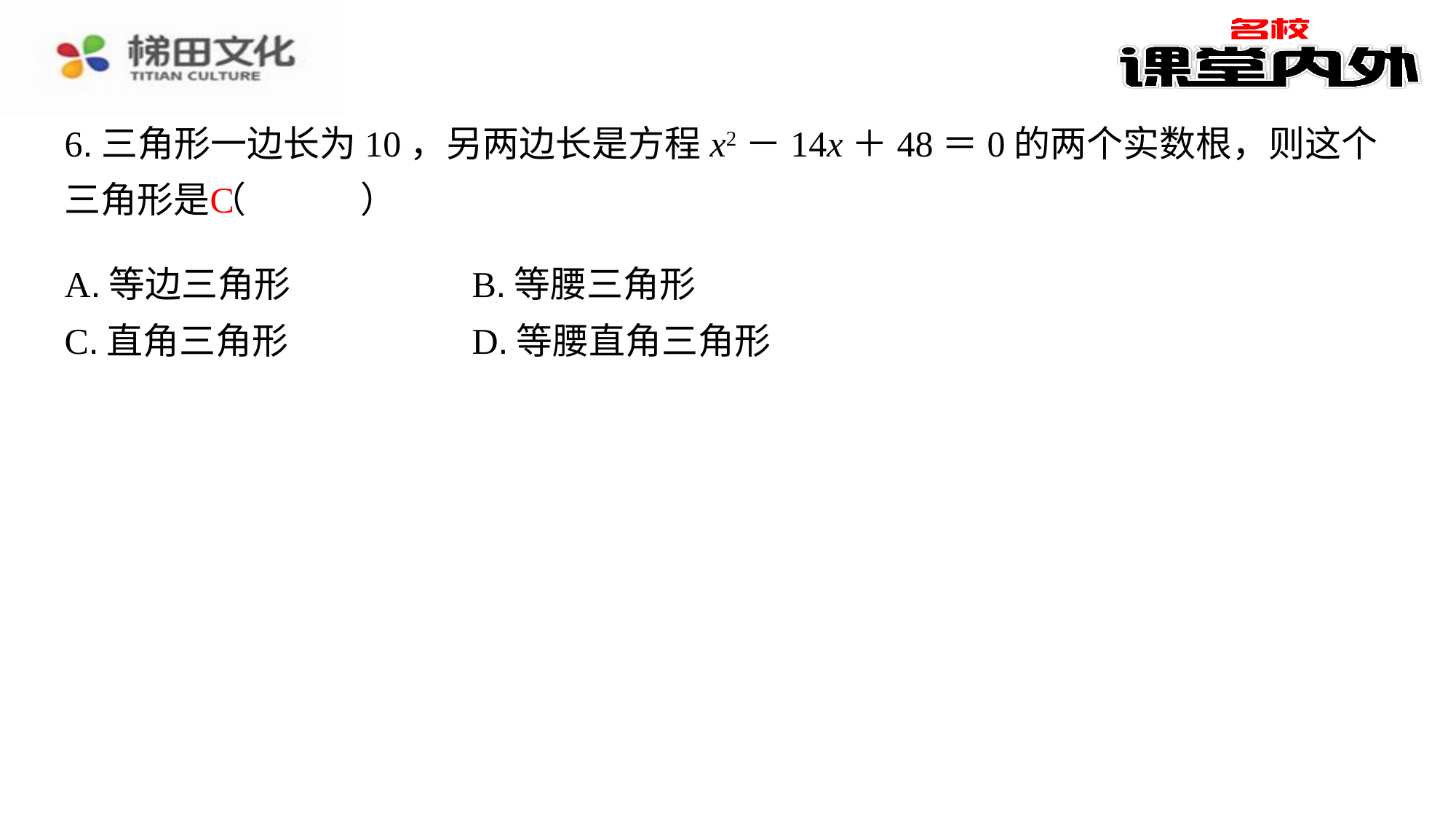

6.三角形一边长为10，另两边长是方程x2－14x＋48＝0的两个实数根，则这个三角形是（　C　）
C
| A.等边三角形 | B.等腰三角形 |
| --- | --- |
| C.直角三角形 | D.等腰直角三角形 |